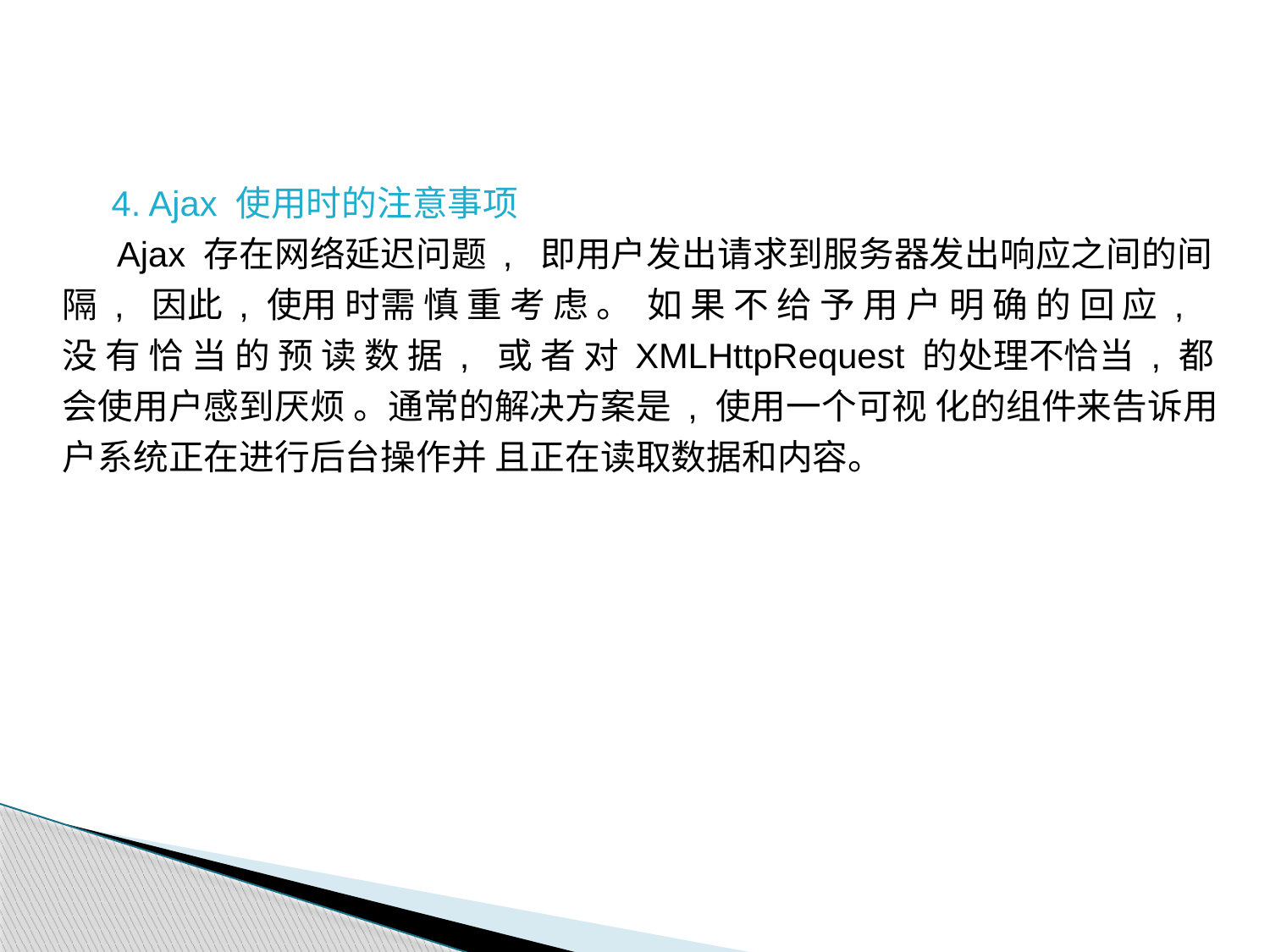

4. Ajax 使用时的注意事项
       Ajax 存在网络延迟问题 ,  即用户发出请求到服务器发出响应之间的间隔 ,  因此 , 使用 时需 慎 重 考 虑 。  如 果 不 给 予 用 户 明 确 的 回 应 ,  没 有 恰 当 的 预 读 数 据 ,  或 者 对 XMLHttpRequest 的处理不恰当 , 都会使用户感到厌烦 。通常的解决方案是 , 使用一个可视 化的组件来告诉用户系统正在进行后台操作并 且正在读取数据和内容。